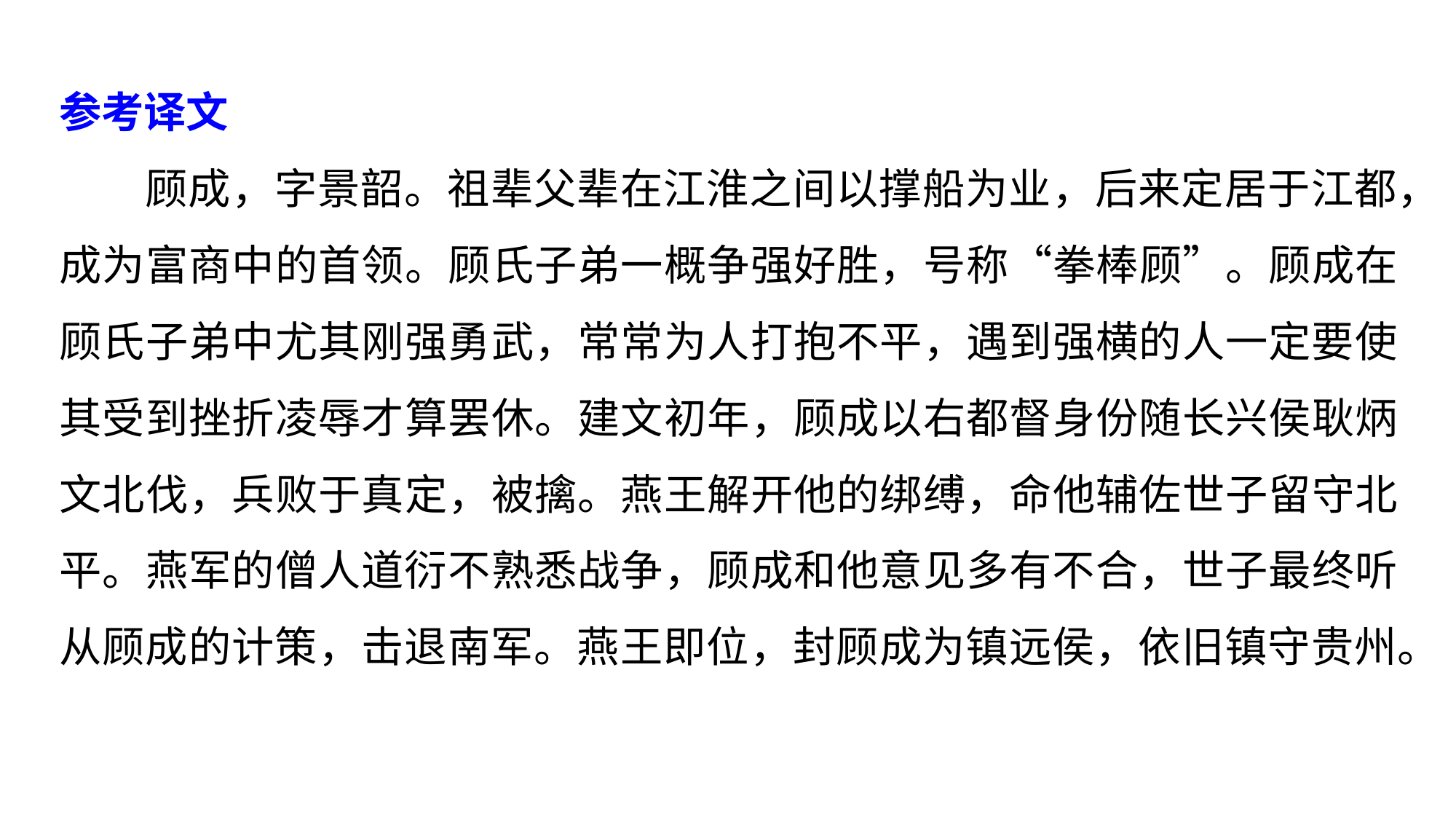

参考译文
顾成，字景韶。祖辈父辈在江淮之间以撑船为业，后来定居于江都，成为富商中的首领。顾氏子弟一概争强好胜，号称“拳棒顾”。顾成在顾氏子弟中尤其刚强勇武，常常为人打抱不平，遇到强横的人一定要使其受到挫折凌辱才算罢休。建文初年，顾成以右都督身份随长兴侯耿炳文北伐，兵败于真定，被擒。燕王解开他的绑缚，命他辅佐世子留守北平。燕军的僧人道衍不熟悉战争，顾成和他意见多有不合，世子最终听从顾成的计策，击退南军。燕王即位，封顾成为镇远侯，依旧镇守贵州。